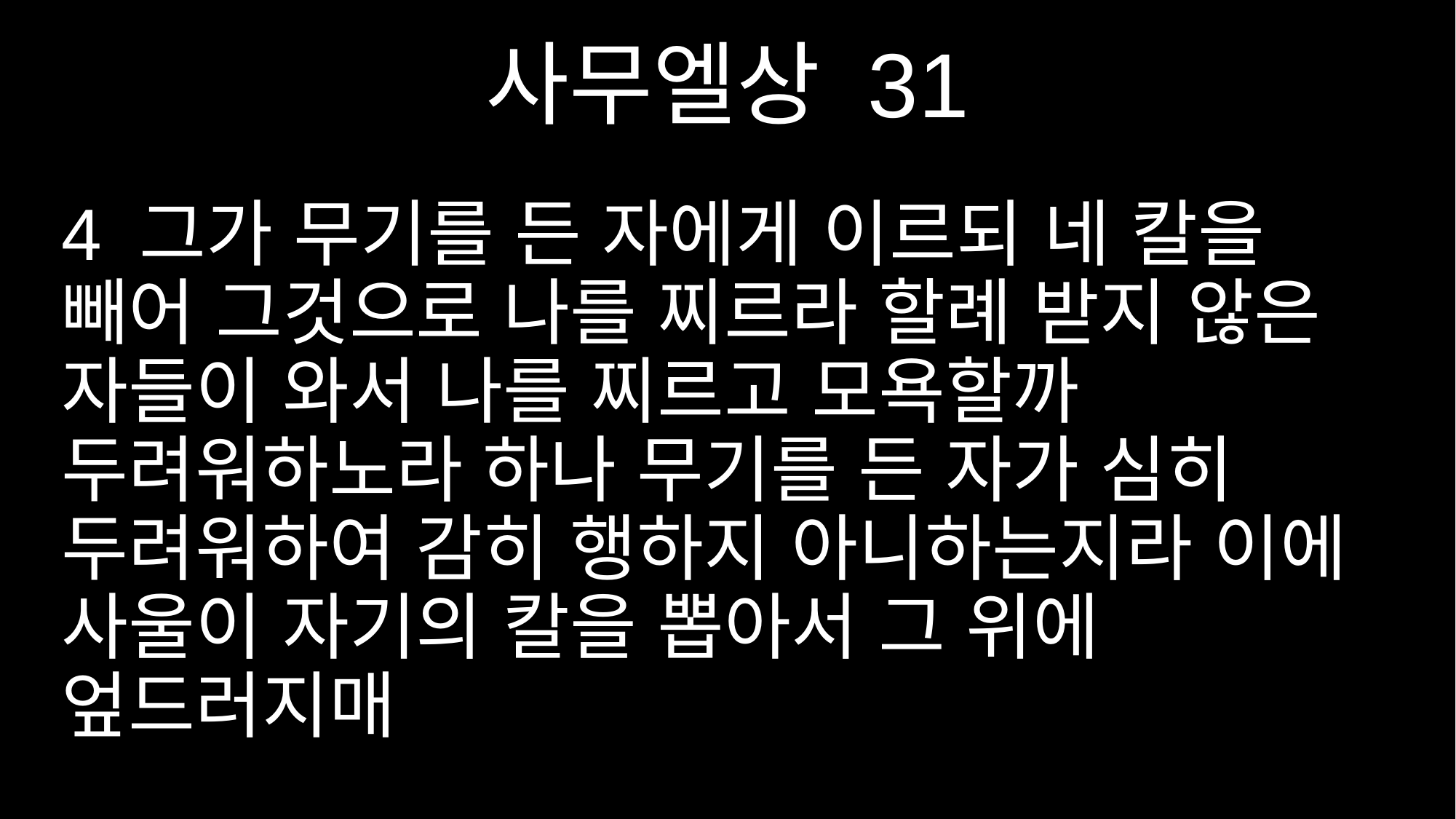

사무엘상 31
4 그가 무기를 든 자에게 이르되 네 칼을 빼어 그것으로 나를 찌르라 할례 받지 않은 자들이 와서 나를 찌르고 모욕할까 두려워하노라 하나 무기를 든 자가 심히 두려워하여 감히 행하지 아니하는지라 이에 사울이 자기의 칼을 뽑아서 그 위에 엎드러지매